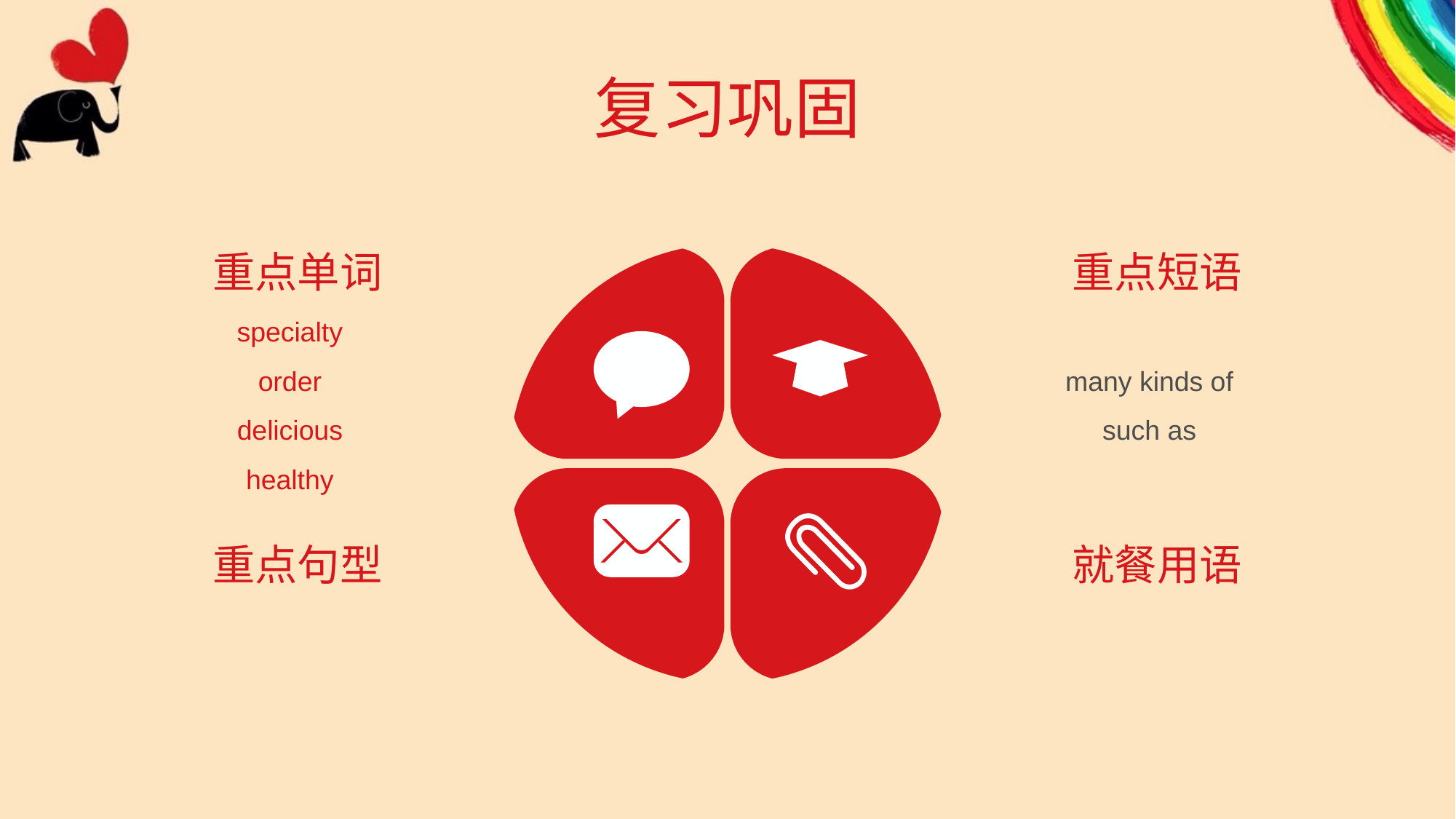

# 复习巩固
重点单词
重点短语

specialty
order
delicious
healthy
many kinds of
such as

重点句型
就餐用语